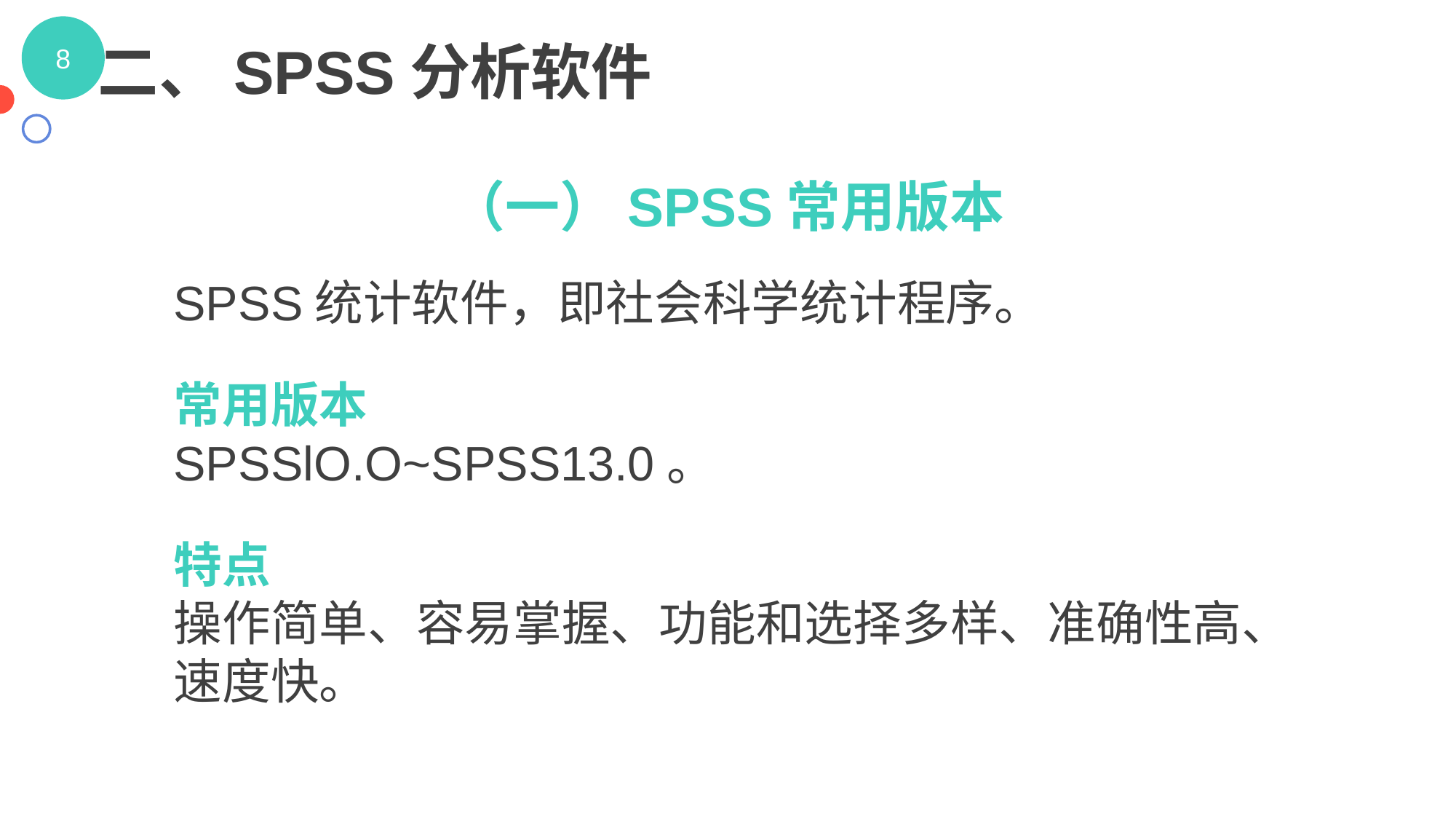

二、SPSS分析软件
（一）SPSS常用版本
SPSS统计软件，即社会科学统计程序。

常用版本
SPSSlO.O~SPSS13.0。

特点
操作简单、容易掌握、功能和选择多样、准确性高、速度快。